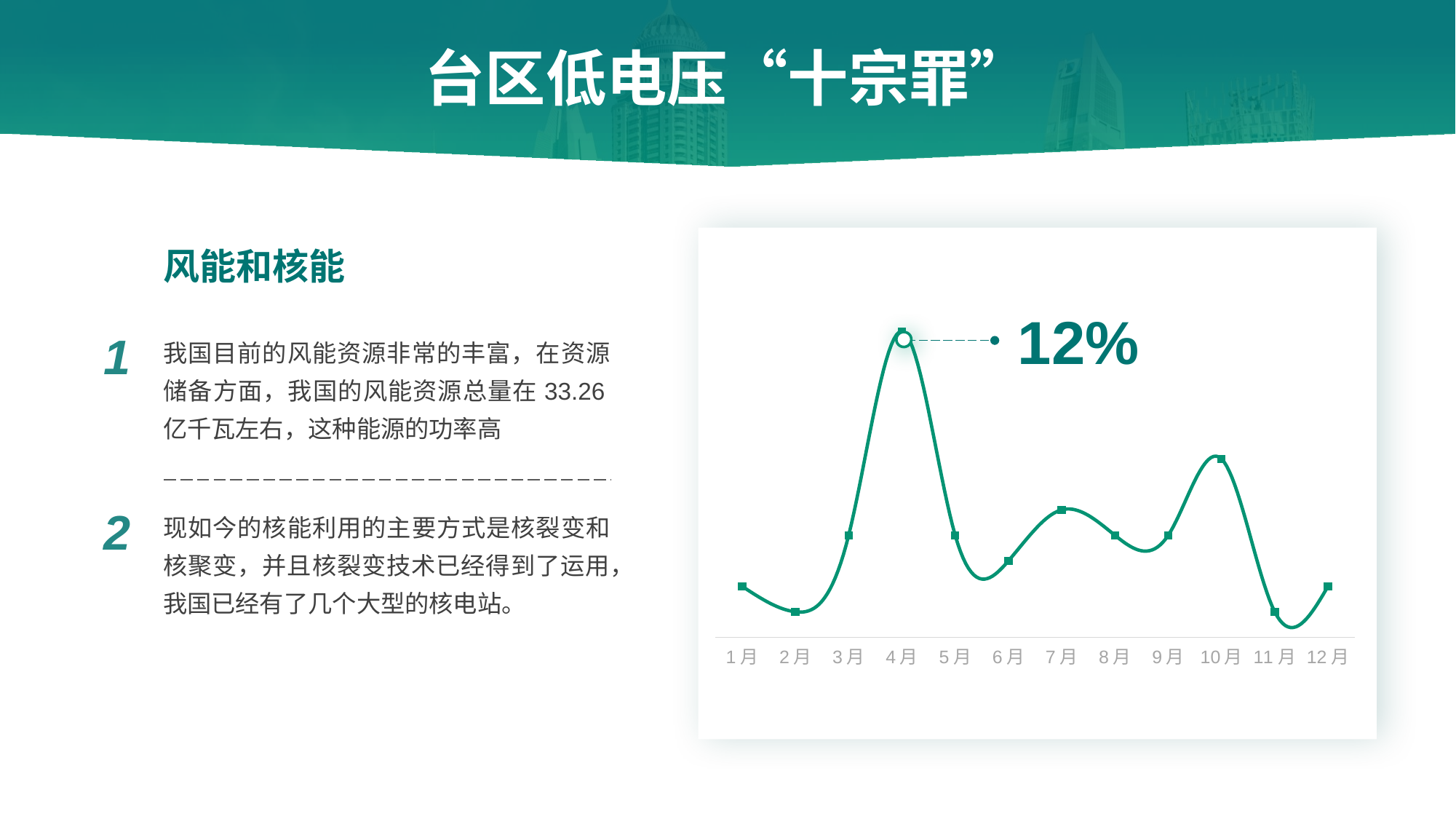

# 台区低电压“十宗罪”

风能和核能

### Chart

| Category | 系列 1 |
|---|---|
| 1月 | 2.0 |
| 2月 | 1.0 |
| 3月 | 4.0 |
| 4月 | 12.0 |
| 5月 | 4.0 |
| 6月 | 3.0 |
| 7月 | 5.0 |
| 8月 | 4.0 |
| 9月 | 4.0 |
| 10月 | 7.0 |
| 11月 | 1.0 |
| 12月 | 2.0 |
12%
1
我国目前的风能资源非常的丰富，在资源储备方面，我国的风能资源总量在33.26亿千瓦左右，这种能源的功率高

2
现如今的核能利用的主要方式是核裂变和核聚变，并且核裂变技术已经得到了运用，我国已经有了几个大型的核电站。